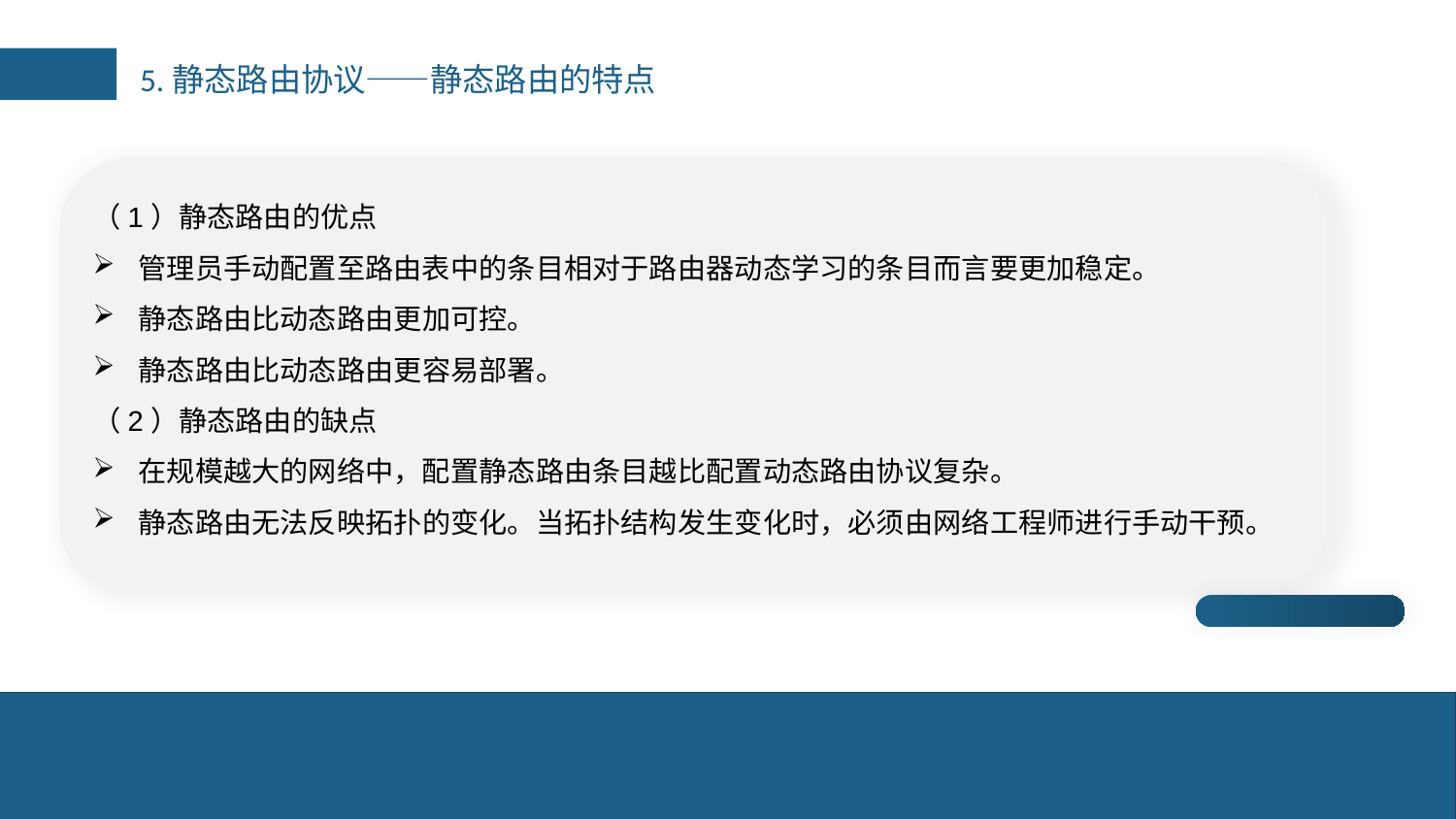

5.静态路由协议——静态路由的特点

（1）静态路由的优点
管理员手动配置至路由表中的条目相对于路由器动态学习的条目而言要更加稳定。
静态路由比动态路由更加可控。
静态路由比动态路由更容易部署。
（2）静态路由的缺点
在规模越大的网络中，配置静态路由条目越比配置动态路由协议复杂。
静态路由无法反映拓扑的变化。当拓扑结构发生变化时，必须由网络工程师进行手动干预。